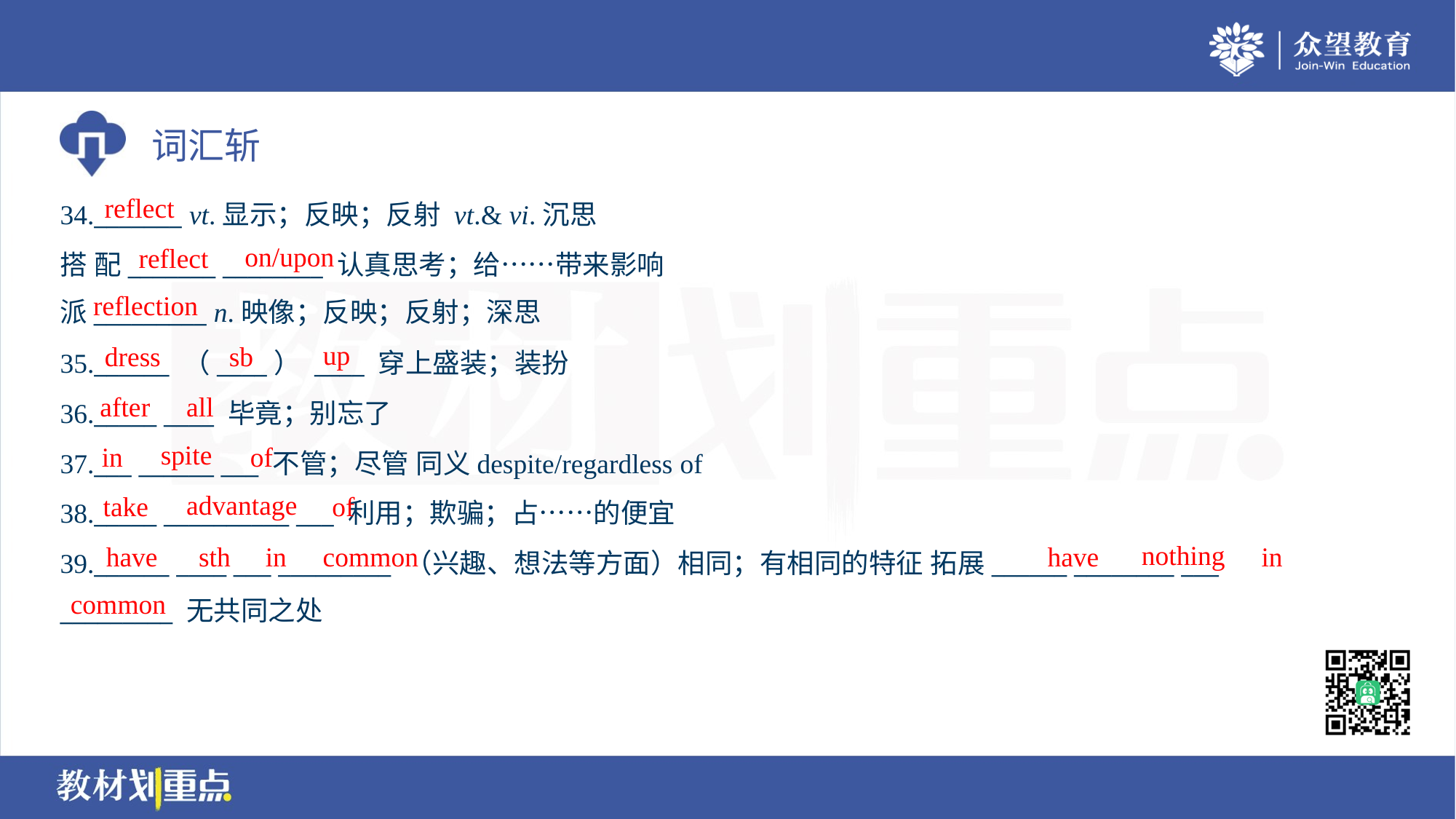

reflect
34._______ vt.显示；反映；反射 vt.& vi.沉思
搭 配_______ ________ 认真思考；给……带来影响
派_________ n.映像；反映；反射；深思
on/upon
reflect
reflection
up
dress
sb
35.______ （____） ____ 穿上盛装；装扮
36._____ ____ 毕竟；别忘了
37.___ ______ ___ 不管；尽管 同义despite/regardless of
38._____ __________ ___ 利用；欺骗；占……的便宜
39.______ ____ ___ _________ （兴趣、想法等方面）相同；有相同的特征 拓展______ ________ ___
_________ 无共同之处
after
all
spite
in
of
advantage
take
of
nothing
have
sth
in
common
have
in
common